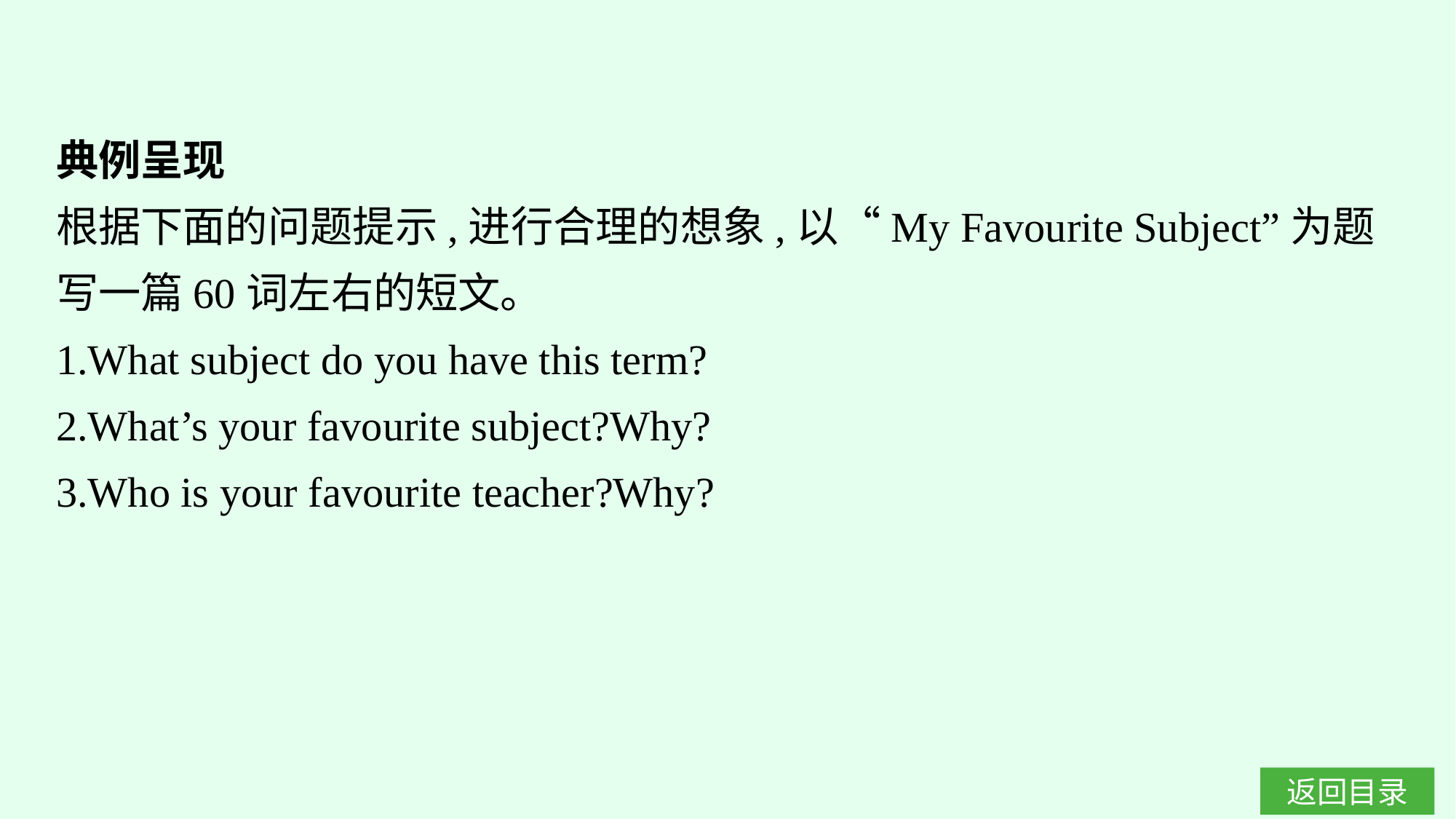

典例呈现
根据下面的问题提示,进行合理的想象,以“My Favourite Subject”为题写一篇60词左右的短文。
1.What subject do you have this term?
2.What’s your favourite subject?Why?
3.Who is your favourite teacher?Why?